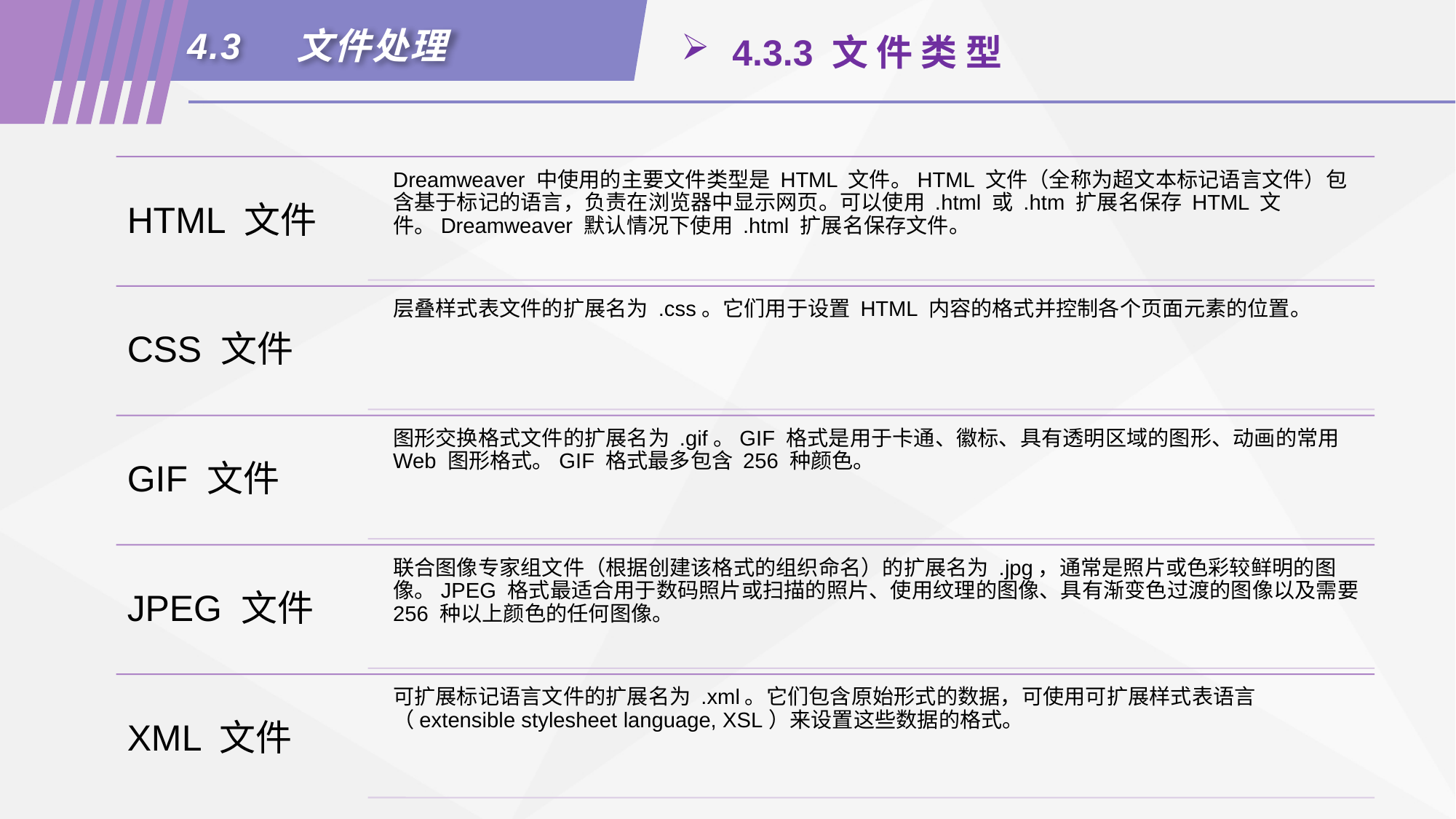

4.3	文件处理
 4.3.3 文 件 类 型
HTML 文件
Dreamweaver 中使用的主要文件类型是 HTML 文件。HTML 文件（全称为超文本标记语言文件）包含基于标记的语言，负责在浏览器中显示网页。可以使用 .html 或 .htm 扩展名保存 HTML 文件。Dreamweaver 默认情况下使用 .html 扩展名保存文件。
CSS 文件
层叠样式表文件的扩展名为 .css。它们用于设置 HTML 内容的格式并控制各个页面元素的位置。
GIF 文件
图形交换格式文件的扩展名为 .gif。GIF 格式是用于卡通、徽标、具有透明区域的图形、动画的常用 Web 图形格式。GIF 格式最多包含 256 种颜色。
JPEG 文件
联合图像专家组文件（根据创建该格式的组织命名）的扩展名为 .jpg，通常是照片或色彩较鲜明的图像。JPEG 格式最适合用于数码照片或扫描的照片、使用纹理的图像、具有渐变色过渡的图像以及需要 256 种以上颜色的任何图像。
XML 文件
可扩展标记语言文件的扩展名为 .xml。它们包含原始形式的数据，可使用可扩展样式表语言（extensible stylesheet language, XSL）来设置这些数据的格式。